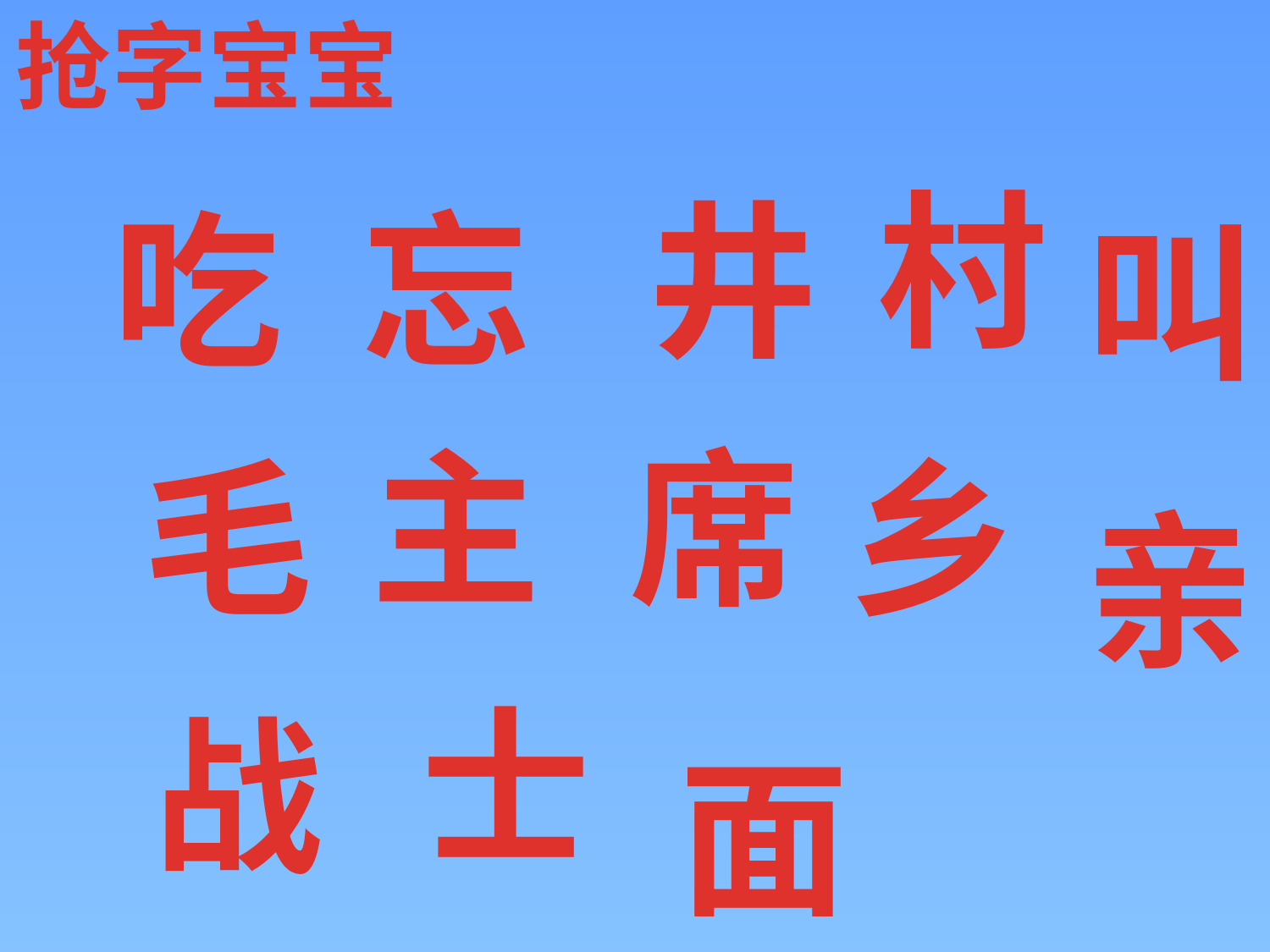

抢字宝宝
叫
村
井
吃
忘
亲
主
席
毛
乡
面
士
战